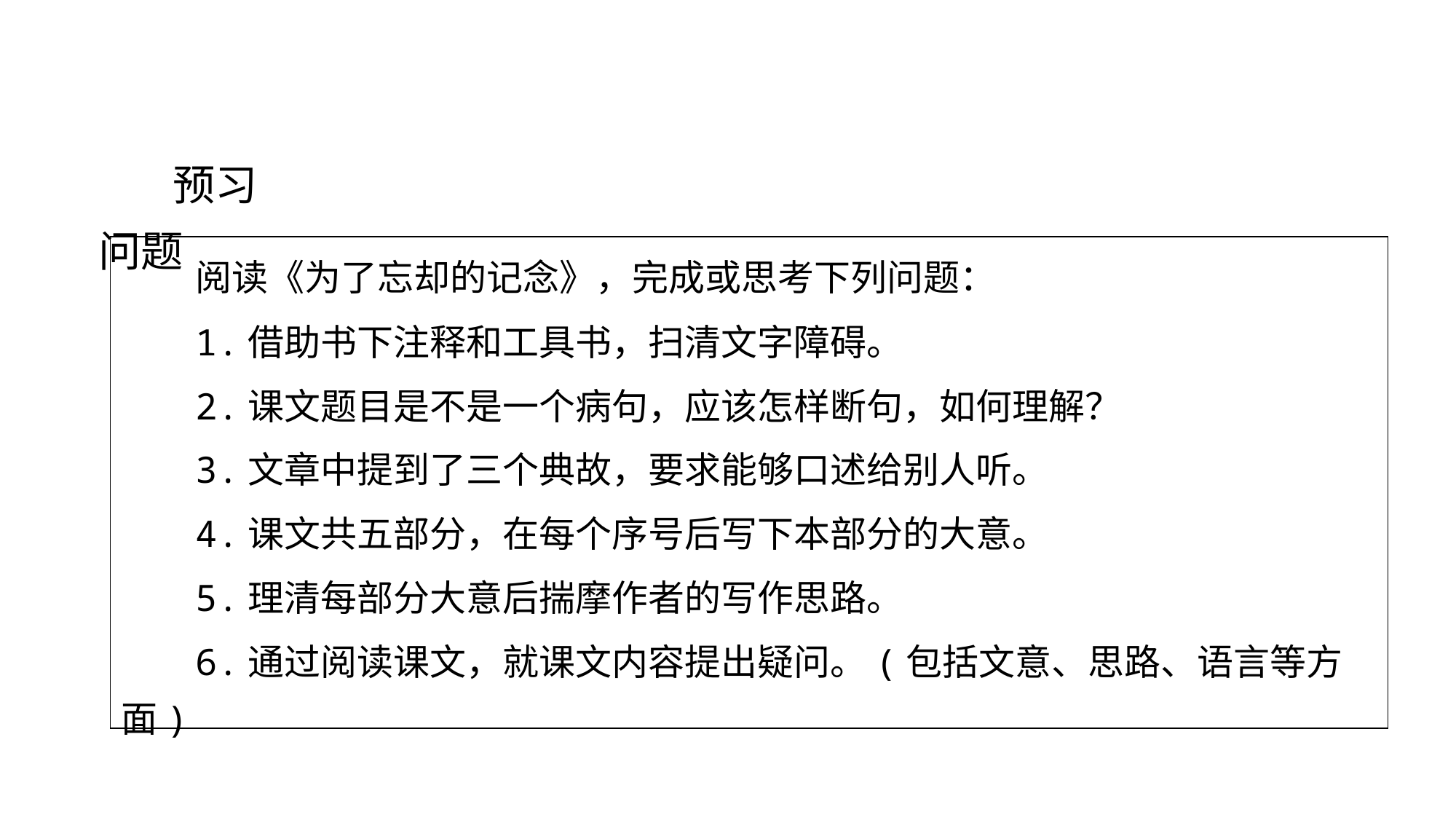

情境导入
预习问题
阅读《为了忘却的记念》，完成或思考下列问题：
1.借助书下注释和工具书，扫清文字障碍。
2.课文题目是不是一个病句，应该怎样断句，如何理解？
3.文章中提到了三个典故，要求能够口述给别人听。
4.课文共五部分，在每个序号后写下本部分的大意。
5.理清每部分大意后揣摩作者的写作思路。
6.通过阅读课文，就课文内容提出疑问。(包括文意、思路、语言等方面)